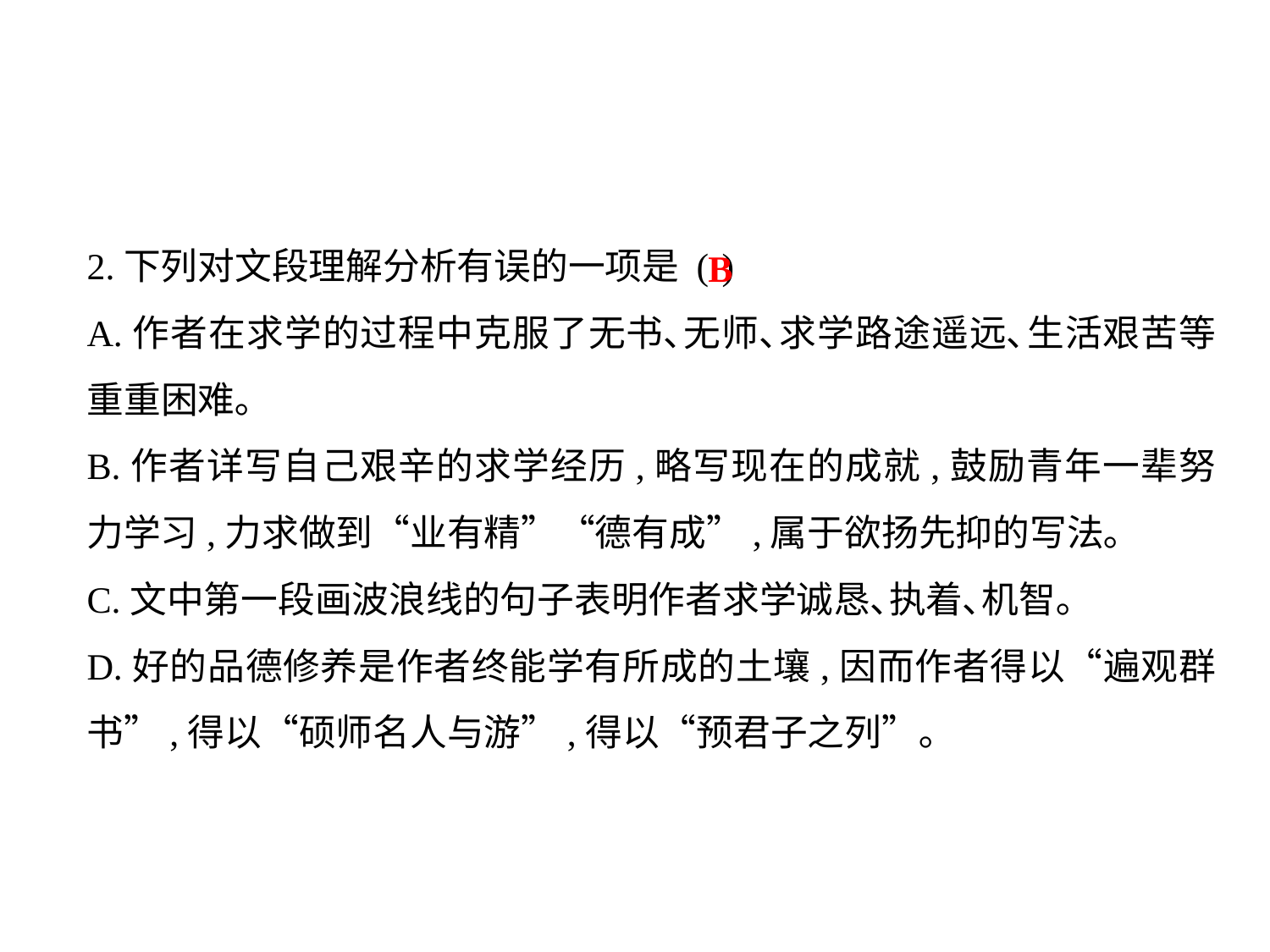

2.下列对文段理解分析有误的一项是 (	)
A.作者在求学的过程中克服了无书､无师､求学路途遥远､生活艰苦等重重困难｡
B.作者详写自己艰辛的求学经历,略写现在的成就,鼓励青年一辈努力学习,力求做到“业有精”“德有成”,属于欲扬先抑的写法｡
C.文中第一段画波浪线的句子表明作者求学诚恳､执着､机智｡
D.好的品德修养是作者终能学有所成的土壤,因而作者得以“遍观群书”,得以“硕师名人与游”,得以“预君子之列”｡
B